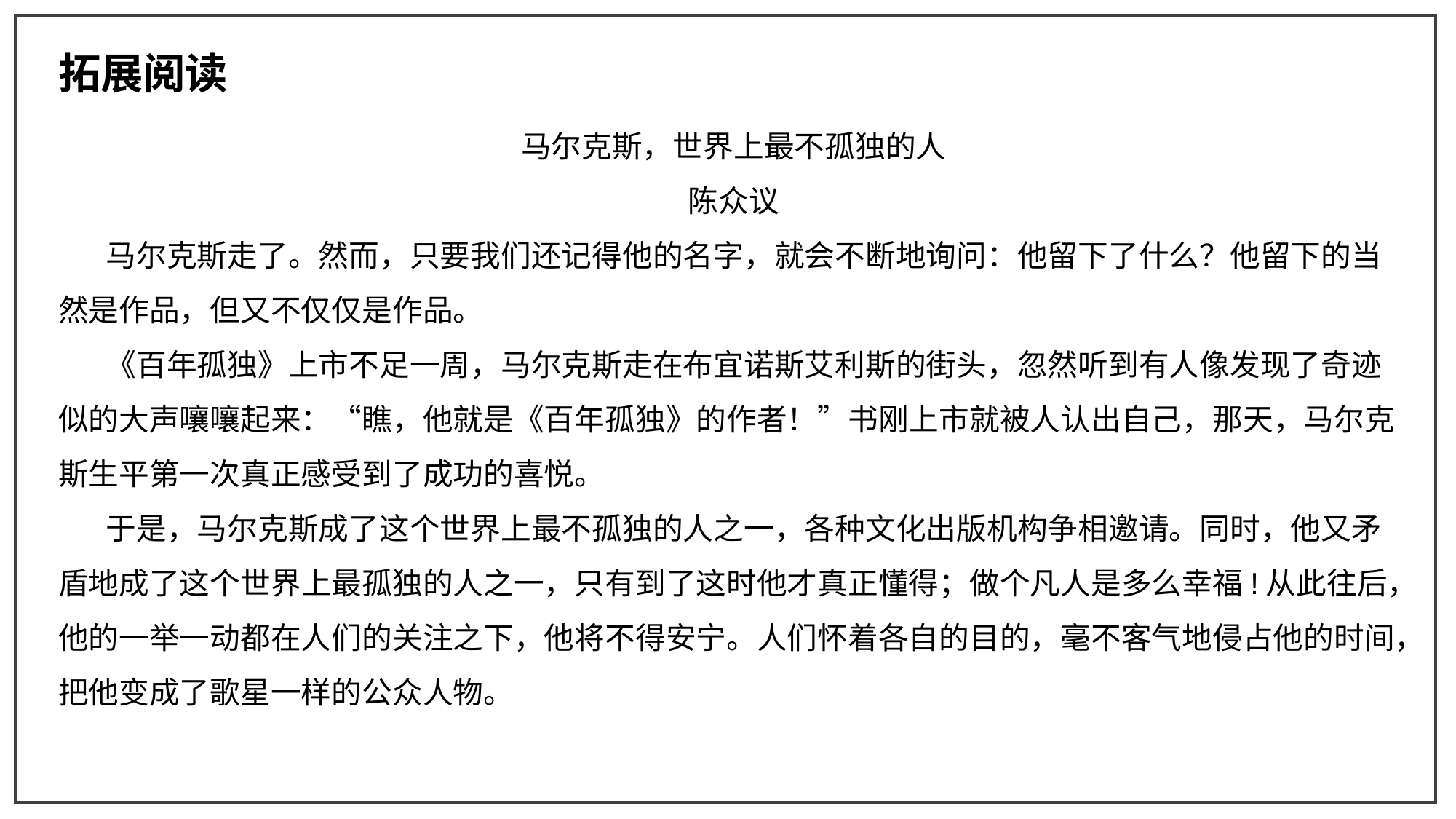

拓展阅读
马尔克斯，世界上最不孤独的人
陈众议
      马尔克斯走了。然而，只要我们还记得他的名字，就会不断地询问：他留下了什么？他留下的当然是作品，但又不仅仅是作品。
      《百年孤独》上市不足一周，马尔克斯走在布宜诺斯艾利斯的街头，忽然听到有人像发现了奇迹似的大声嚷嚷起来：“瞧，他就是《百年孤独》的作者！”书刚上市就被人认出自己，那天，马尔克斯生平第一次真正感受到了成功的喜悦。
      于是，马尔克斯成了这个世界上最不孤独的人之一，各种文化出版机构争相邀请。同时，他又矛盾地成了这个世界上最孤独的人之一，只有到了这时他才真正懂得；做个凡人是多么幸福!从此往后，他的一举一动都在人们的关注之下，他将不得安宁。人们怀着各自的目的，毫不客气地侵占他的时间，把他变成了歌星一样的公众人物。